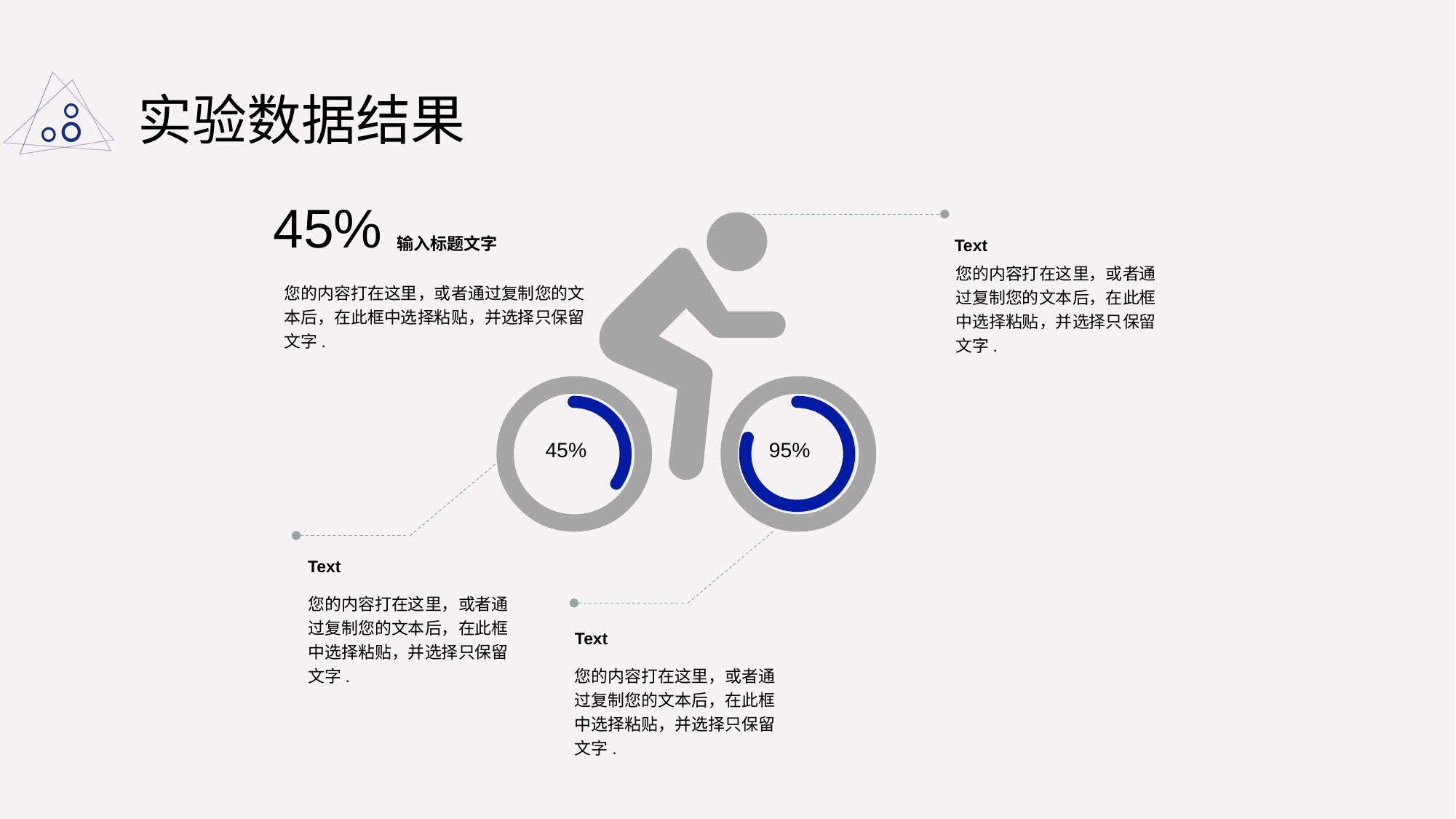

# 实验数据结果
45%
输入标题文字
您的内容打在这里，或者通过复制您的文本后，在此框中选择粘贴，并选择只保留文字.

45%
95%

Text
您的内容打在这里，或者通过复制您的文本后，在此框中选择粘贴，并选择只保留文字.
Text
您的内容打在这里，或者通过复制您的文本后，在此框中选择粘贴，并选择只保留文字.
Text
您的内容打在这里，或者通过复制您的文本后，在此框中选择粘贴，并选择只保留文字.